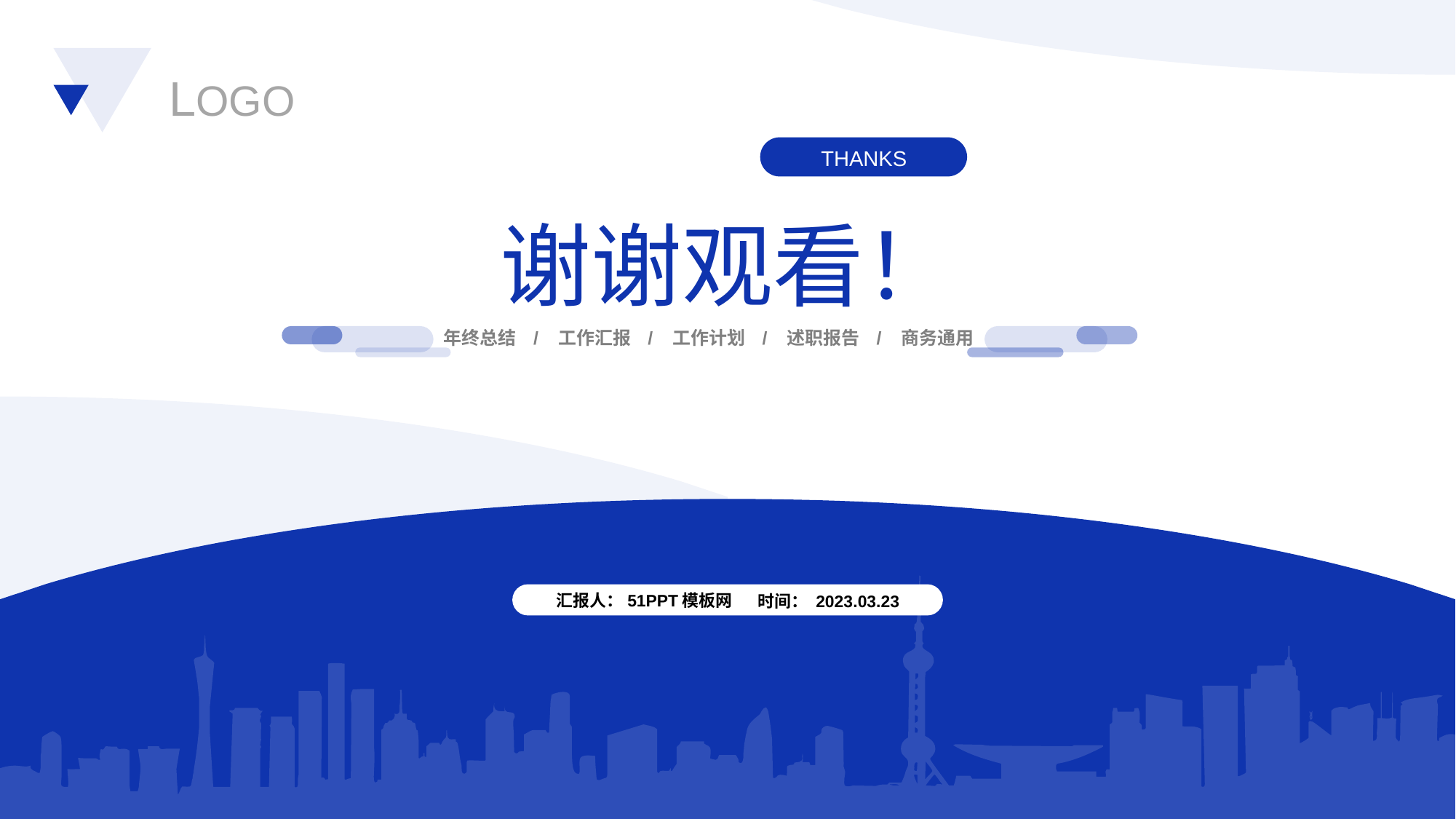

LOGO

THANKS
谢谢观看！
年终总结   /   工作汇报   /   工作计划   /   述职报告   /   商务通用

汇报人：51PPT模板网
时间： 2023.03.23